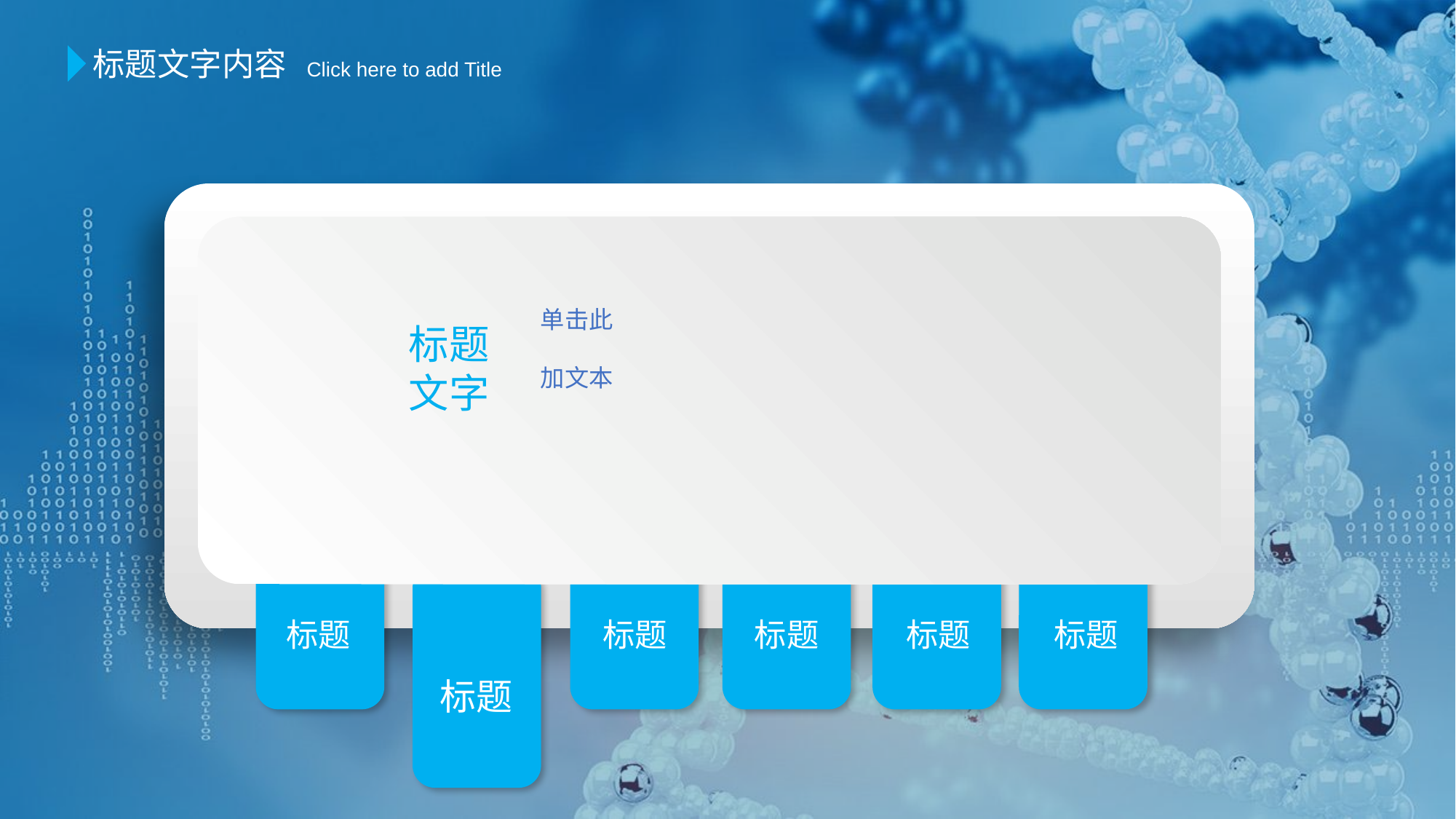

标题文字内容
  Click here to add Title

单击此
加文本
标题
文字

标题
标题
标题
标题
标题
标题